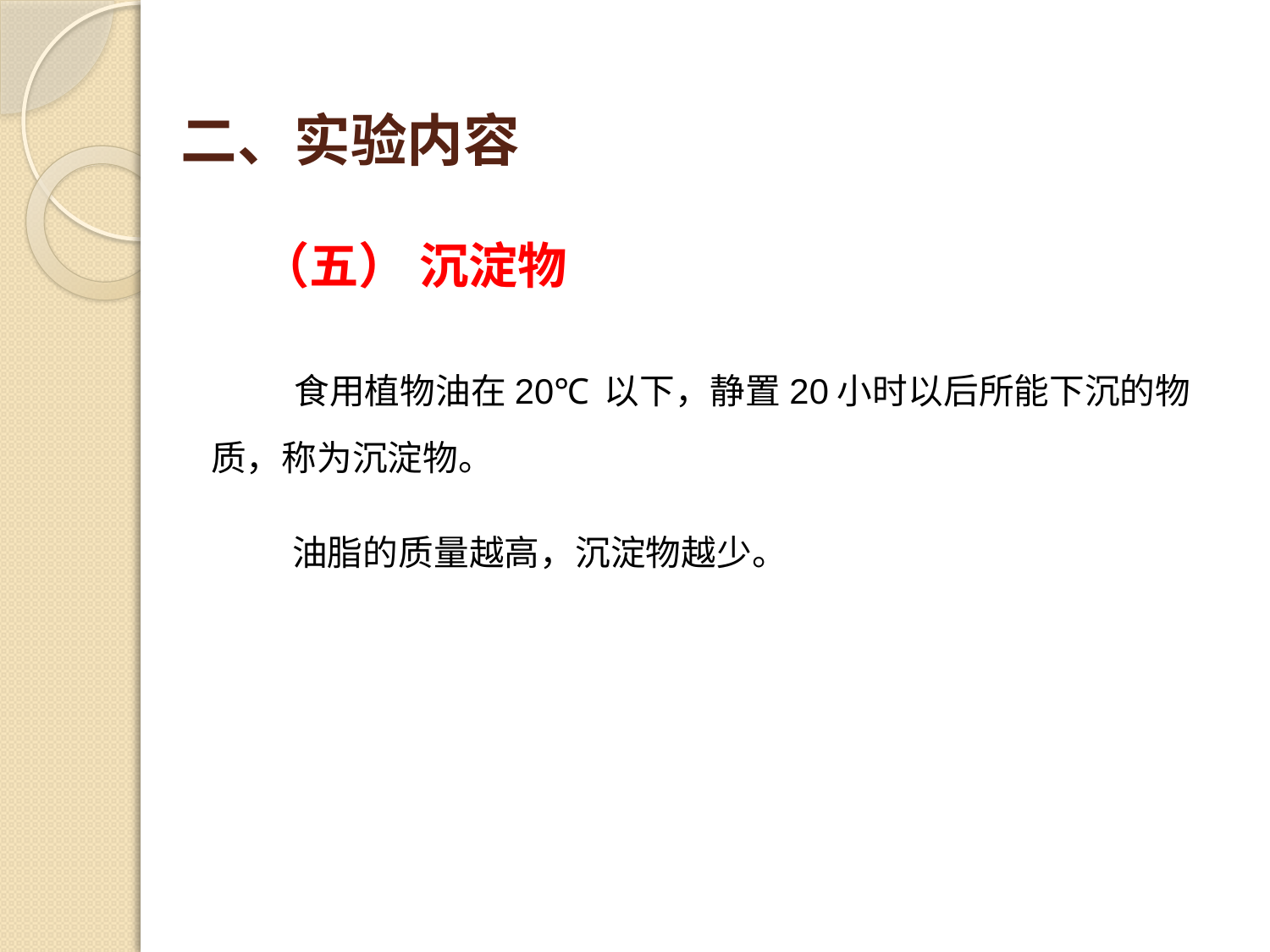

# 二、实验内容
（五） 沉淀物
  食用植物油在20℃以下，静置20小时以后所能下沉的物质，称为沉淀物。
   油脂的质量越高，沉淀物越少。